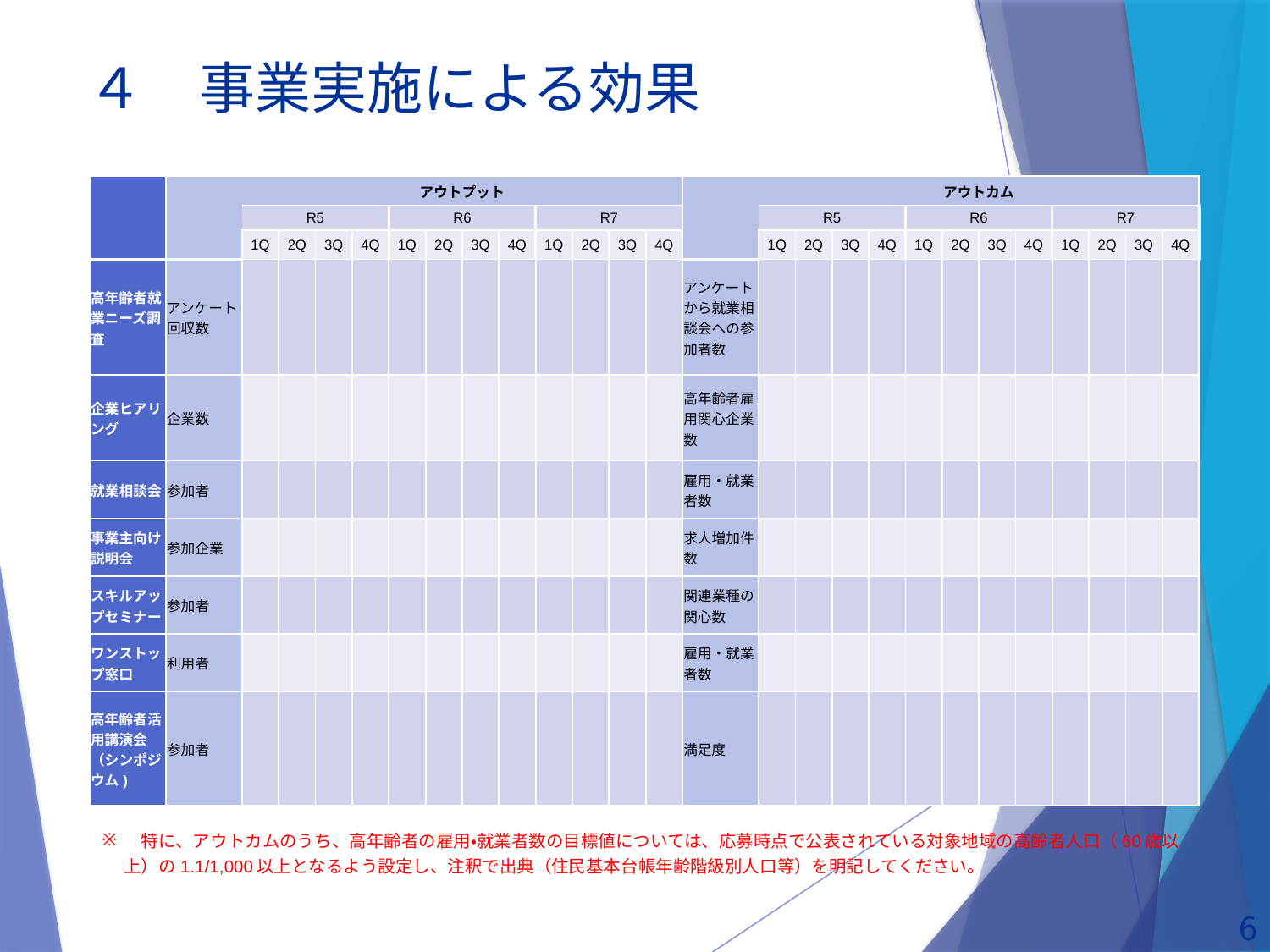

# ４　事業実施による効果
|  |  | アウトプット |  |  |  |  |  |  |  |  |  |  |  |  | アウトカム |  |  |  |  |  |  |  |  |  |  |  |
| --- | --- | --- | --- | --- | --- | --- | --- | --- | --- | --- | --- | --- | --- | --- | --- | --- | --- | --- | --- | --- | --- | --- | --- | --- | --- | --- |
|  |  | R5 |  |  |  | R6 |  |  |  | R7 |  |  |  |  | R5 |  |  |  | R6 |  |  |  | R7 |  |  |  |
|  |  | 1Q | 2Q | 3Q | 4Q | 1Q | 2Q | 3Q | 4Q | 1Q | 2Q | 3Q | 4Q |  | 1Q | 2Q | 3Q | 4Q | 1Q | 2Q | 3Q | 4Q | 1Q | 2Q | 3Q | 4Q |
| 高年齢者就業ニーズ調査 | アンケート回収数 |  |  |  |  |  |  |  |  |  |  |  |  | アンケートから就業相談会への参加者数 |  |  |  |  |  |  |  |  |  |  |  |  |
| 企業ヒアリング | 企業数 |  |  |  |  |  |  |  |  |  |  |  |  | 高年齢者雇用関心企業数 |  |  |  |  |  |  |  |  |  |  |  |  |
| 就業相談会 | 参加者 |  |  |  |  |  |  |  |  |  |  |  |  | 雇用・就業者数 |  |  |  |  |  |  |  |  |  |  |  |  |
| 事業主向け説明会 | 参加企業 |  |  |  |  |  |  |  |  |  |  |  |  | 求人増加件数 |  |  |  |  |  |  |  |  |  |  |  |  |
| スキルアップセミナー | 参加者 |  |  |  |  |  |  |  |  |  |  |  |  | 関連業種の関心数 |  |  |  |  |  |  |  |  |  |  |  |  |
| ワンストップ窓口 | 利用者 |  |  |  |  |  |  |  |  |  |  |  |  | 雇用・就業者数 |  |  |  |  |  |  |  |  |  |  |  |  |
| 高年齢者活用講演会（シンポジウム) | 参加者 |  |  |  |  |  |  |  |  |  |  |  |  | 満足度 |  |  |  |  |  |  |  |  |  |  |  |  |
　特に、アウトカムのうち、高年齢者の雇用・就業者数の目標値については、応募時点で公表されている対象地域の高齢者人口（60歳以上）の1.1/1,000以上となるよう設定し、注釈で出典（住民基本台帳年齢階級別人口等）を明記してください。
6